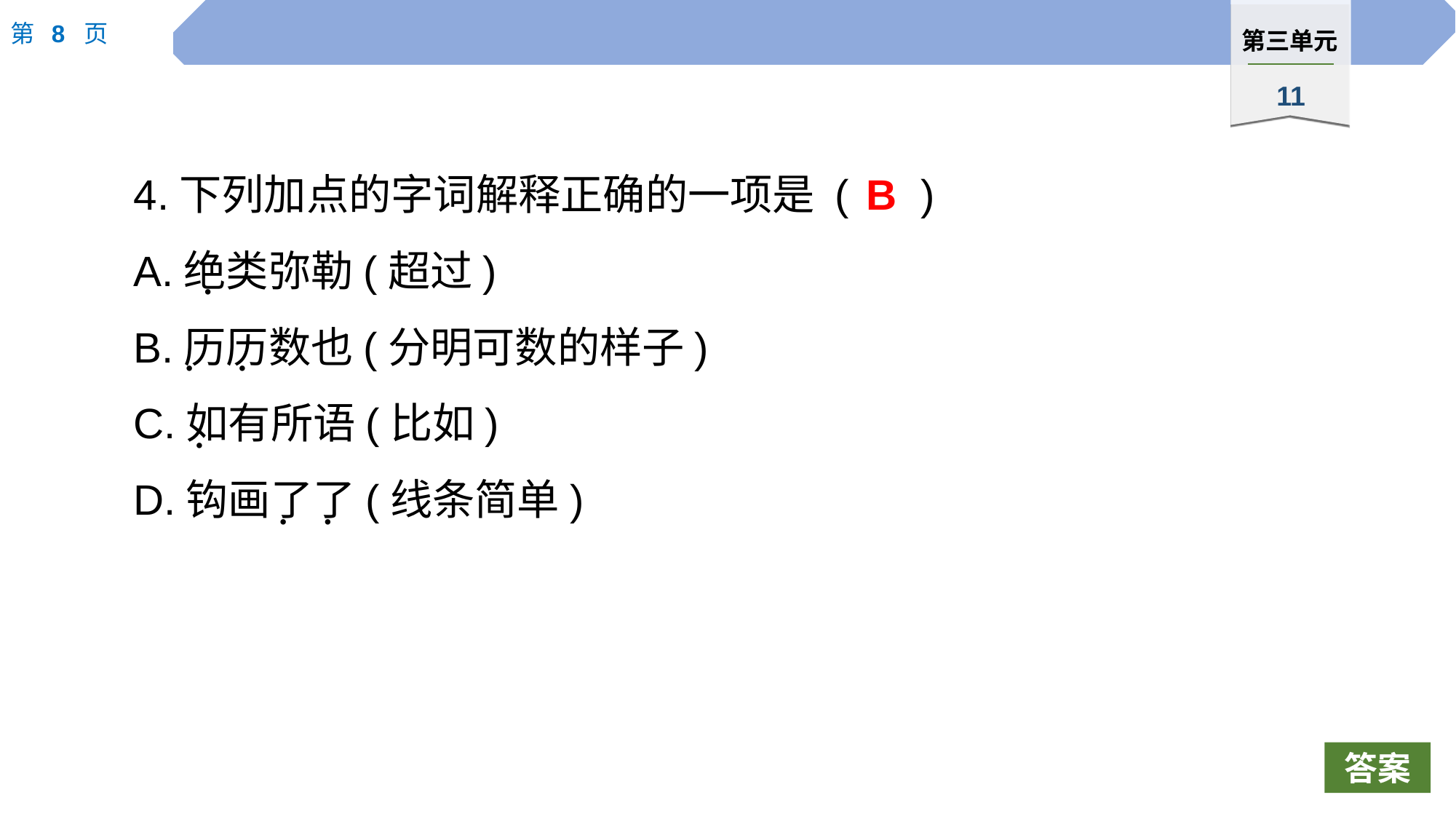

4.下列加点的字词解释正确的一项是 (	)
A.绝类弥勒(超过)
B.历历数也(分明可数的样子)
C.如有所语(比如)
D.钩画了了(线条简单)
B
 ·
 ·     ·

 ·
 ·    ·
答案